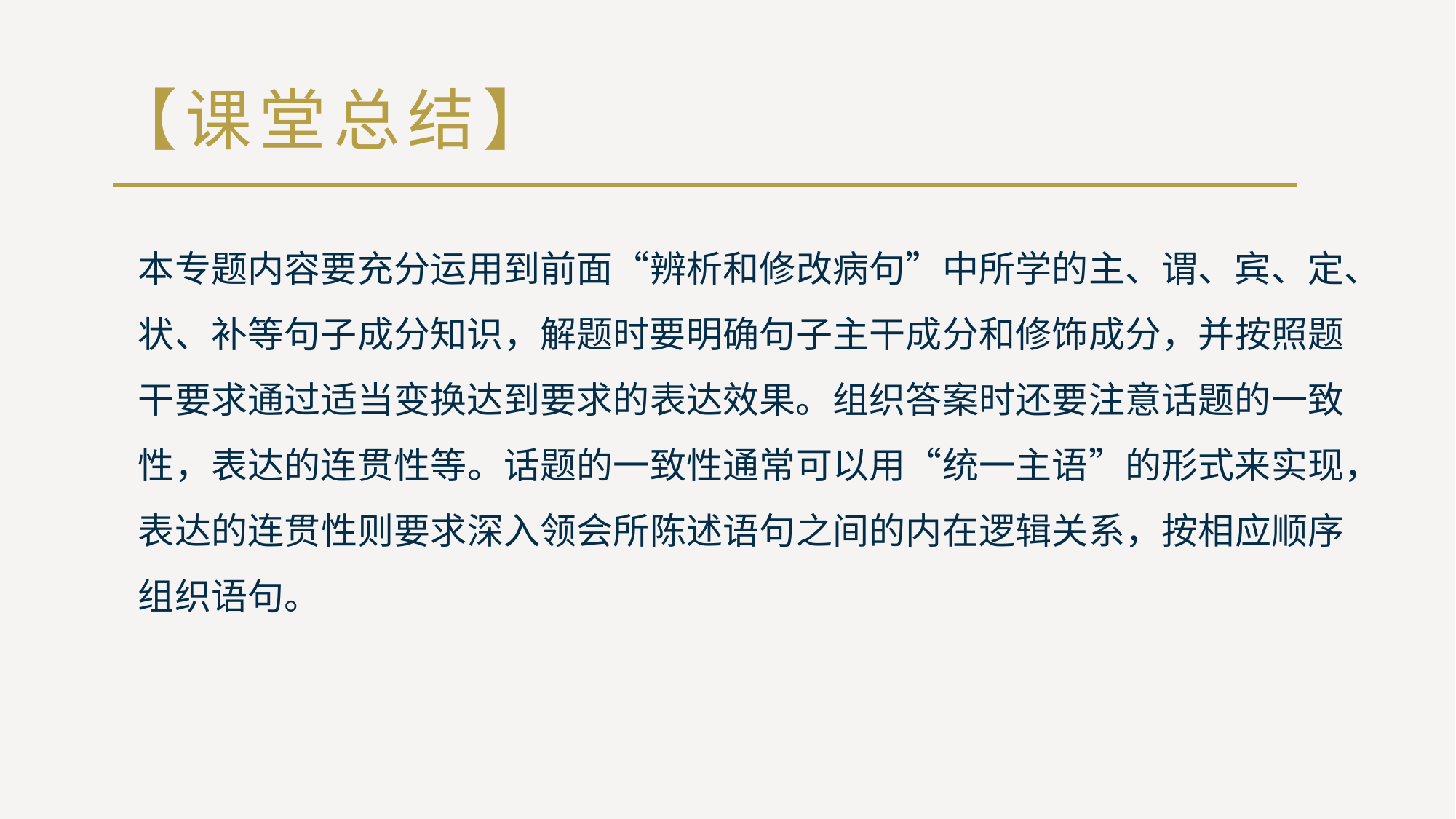

# 【课堂总结】
本专题内容要充分运用到前面“辨析和修改病句”中所学的主、谓、宾、定、状、补等句子成分知识，解题时要明确句子主干成分和修饰成分，并按照题干要求通过适当变换达到要求的表达效果。组织答案时还要注意话题的一致性，表达的连贯性等。话题的一致性通常可以用“统一主语”的形式来实现，表达的连贯性则要求深入领会所陈述语句之间的内在逻辑关系，按相应顺序组织语句。